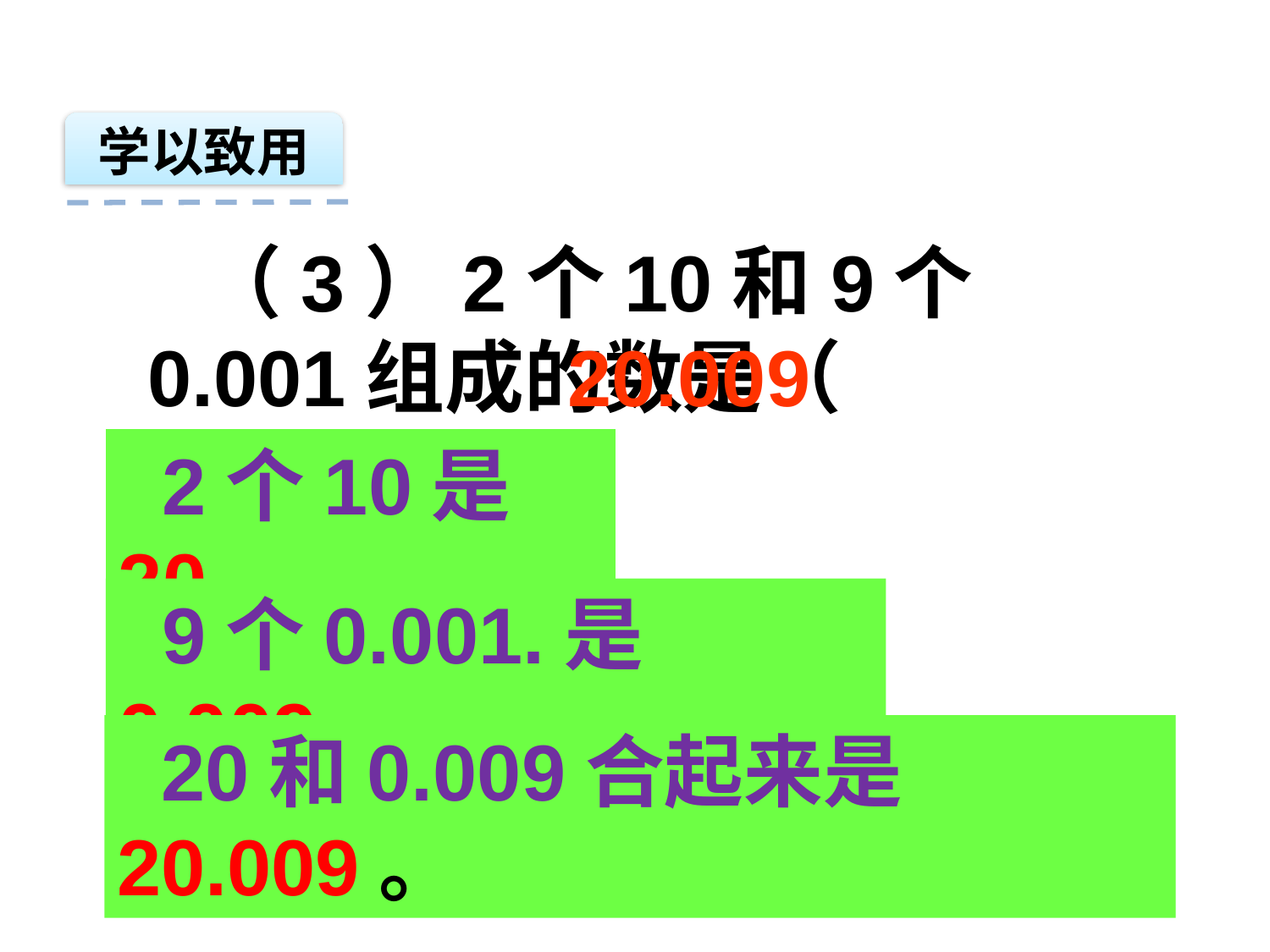

学以致用
  （3）2个10和9个0.001组成的数是（                ）。
20.009
  2个10是20。
  9个0.001.是0.009。
  20和0.009合起来是20.009。